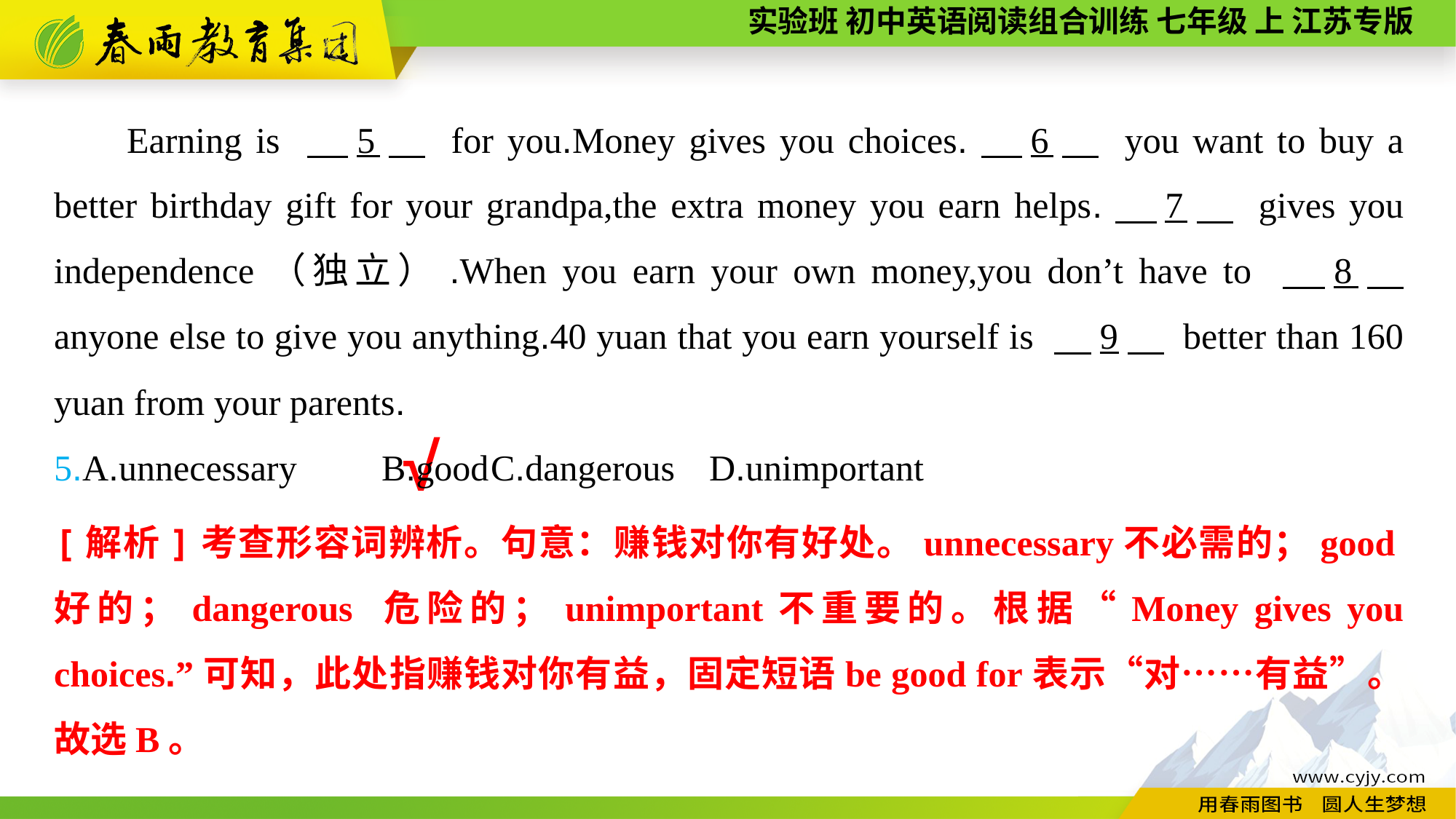

Earning is 　5　 for you.Money gives you choices.　6　 you want to buy a better birthday gift for your grandpa,the extra money you earn helps.　7　 gives you independence（独立）.When you earn your own money,you don’t have to 　8　 anyone else to give you anything.40 yuan that you earn yourself is 　9　 better than 160 yuan from your parents.
5.A.unnecessary	B.good	C.dangerous	D.unimportant
√
[解析]考查形容词辨析。句意：赚钱对你有好处。unnecessary不必需的；good好的；dangerous 危险的；unimportant不重要的。根据“Money gives you choices.”可知，此处指赚钱对你有益，固定短语be good for表示“对……有益”。故选B。